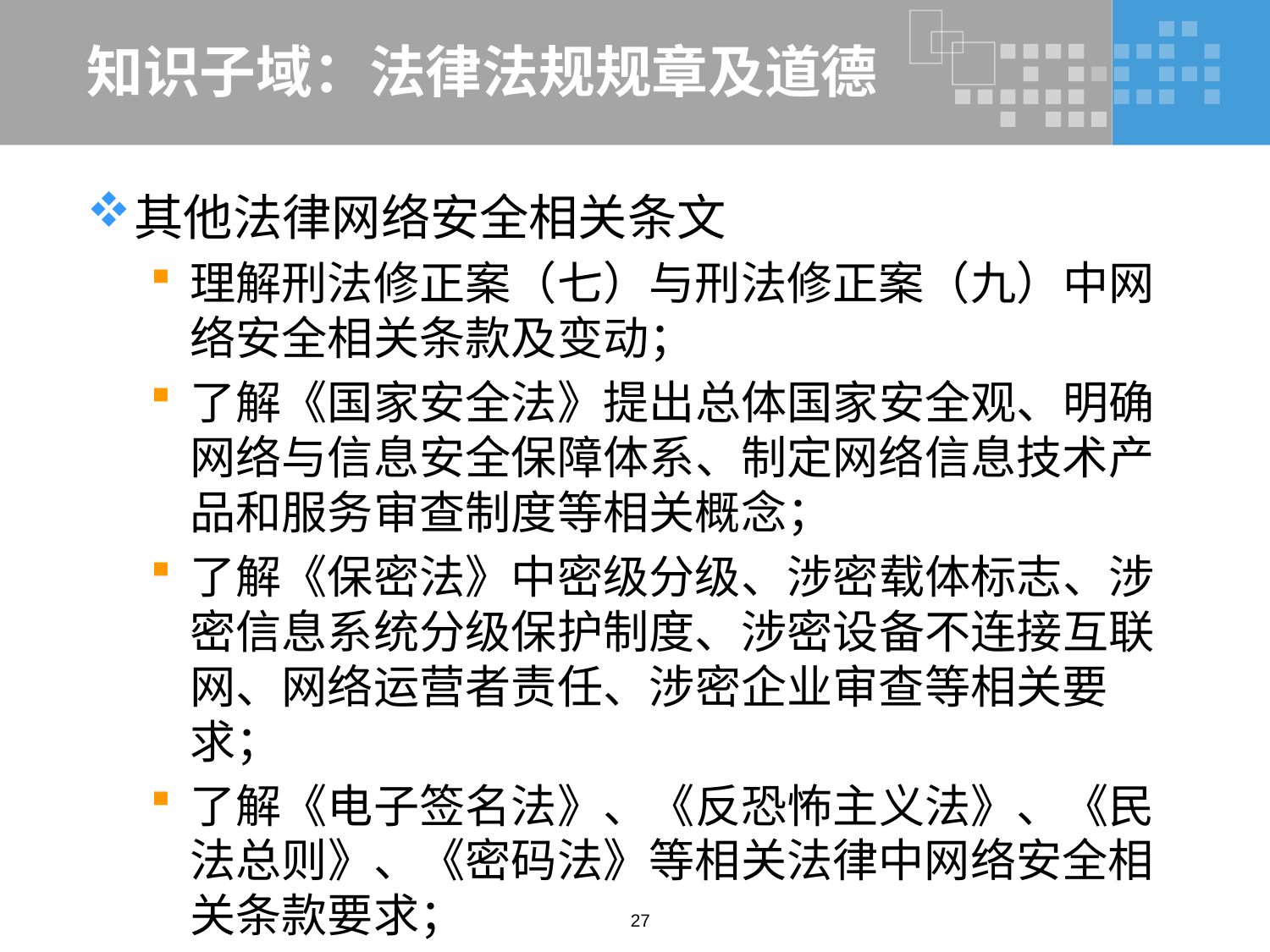

# 知识子域：法律法规规章及道德
其他法律网络安全相关条文
理解刑法修正案（七）与刑法修正案（九）中网络安全相关条款及变动；
了解《国家安全法》提出总体国家安全观、明确网络与信息安全保障体系、制定网络信息技术产品和服务审查制度等相关概念；
了解《保密法》中密级分级、涉密载体标志、涉密信息系统分级保护制度、涉密设备不连接互联网、网络运营者责任、涉密企业审查等相关要求；
了解《电子签名法》、《反恐怖主义法》、《民法总则》、《密码法》等相关法律中网络安全相关条款要求；
27